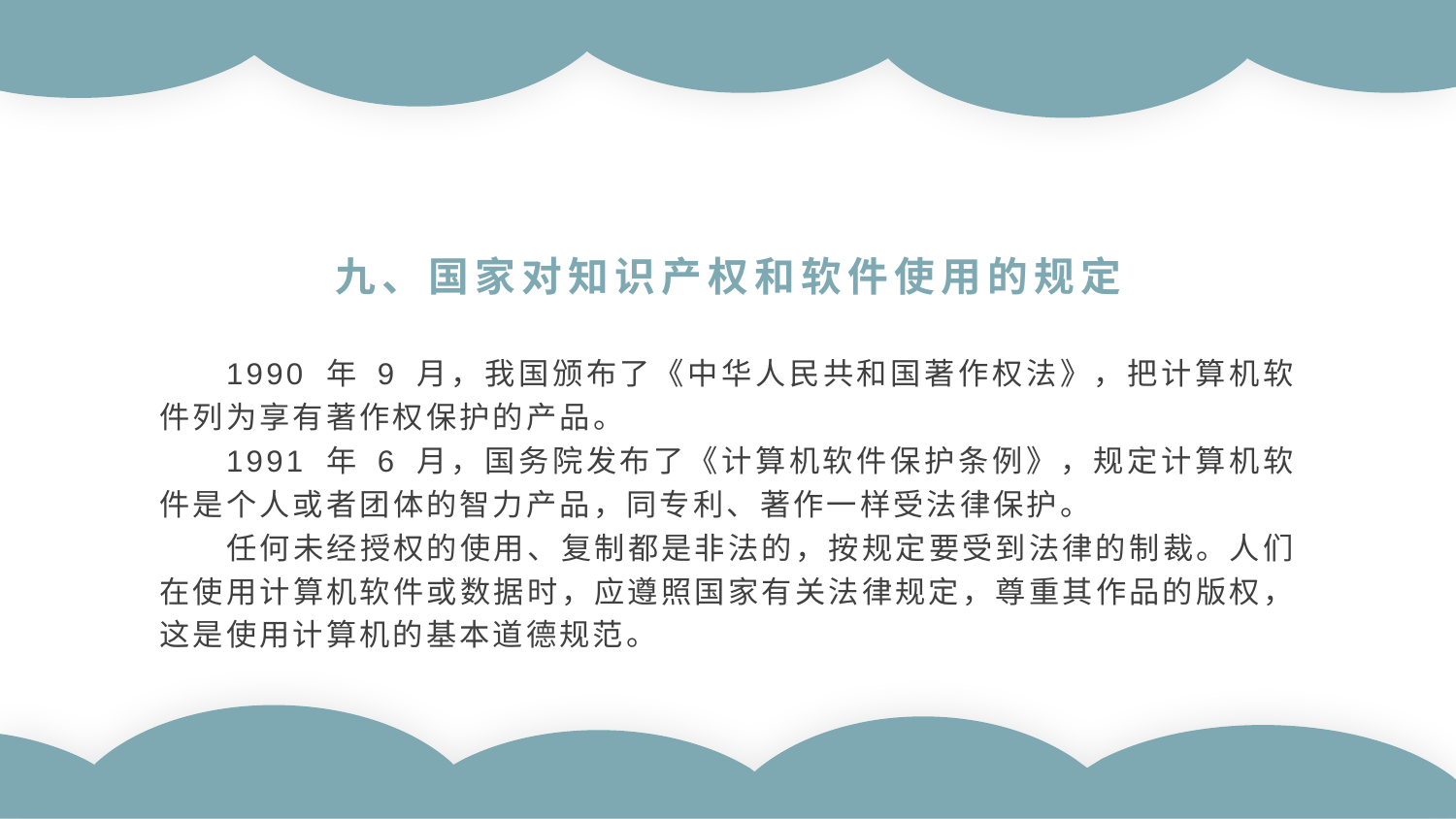

九、国家对知识产权和软件使用的规定
1990 年 9 月，我国颁布了《中华人民共和国著作权法》，把计算机软件列为享有著作权保护的产品。
1991 年 6 月，国务院发布了《计算机软件保护条例》，规定计算机软件是个人或者团体的智力产品，同专利、著作一样受法律保护。
任何未经授权的使用、复制都是非法的，按规定要受到法律的制裁。人们在使用计算机软件或数据时，应遵照国家有关法律规定，尊重其作品的版权，这是使用计算机的基本道德规范。